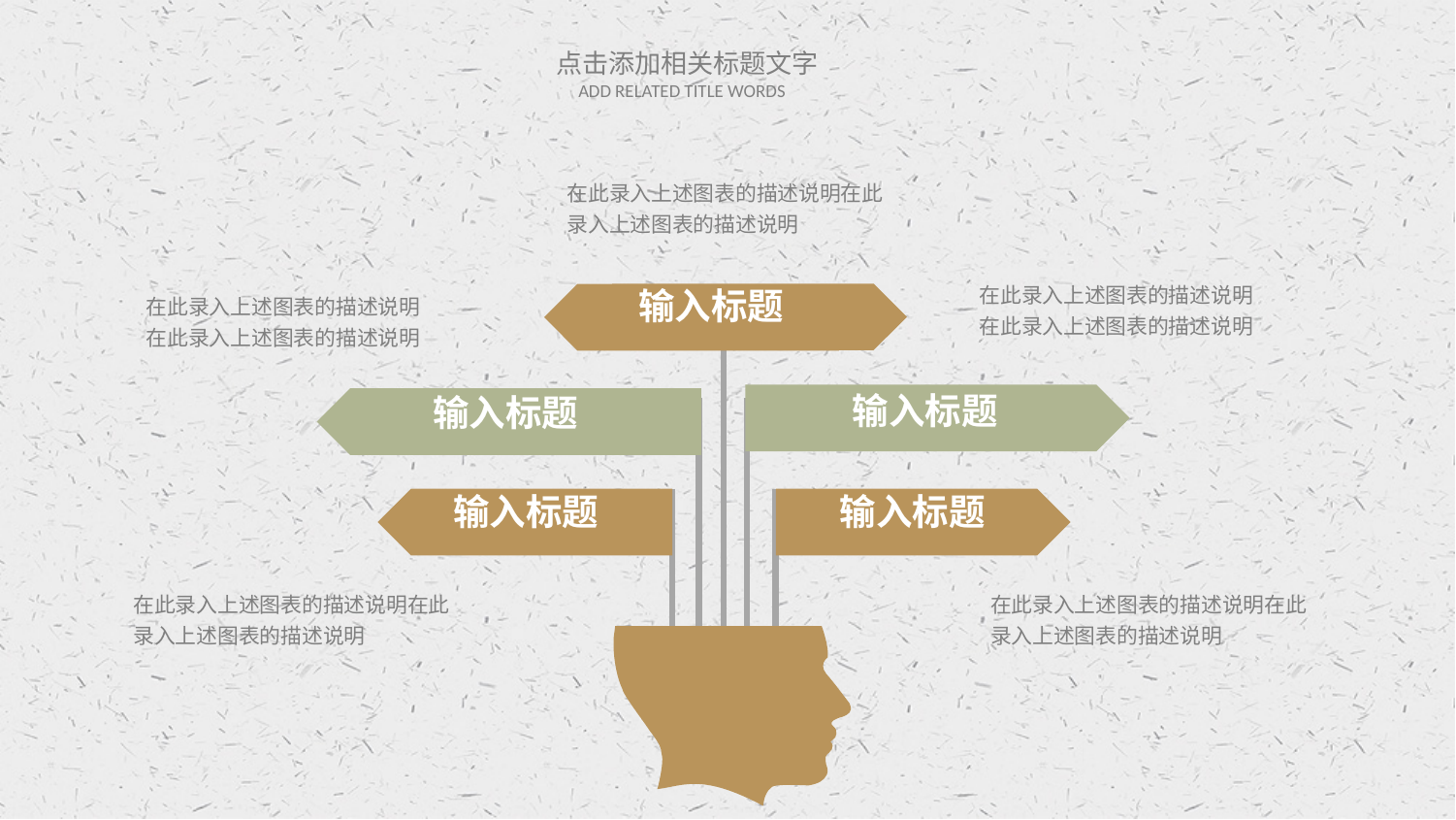

在此录入上述图表的描述说明在此录入上述图表的描述说明
在此录入上述图表的描述说明在此录入上述图表的描述说明
输入标题

在此录入上述图表的描述说明在此录入上述图表的描述说明
输入标题

输入标题

输入标题

输入标题

在此录入上述图表的描述说明在此录入上述图表的描述说明
在此录入上述图表的描述说明在此录入上述图表的描述说明